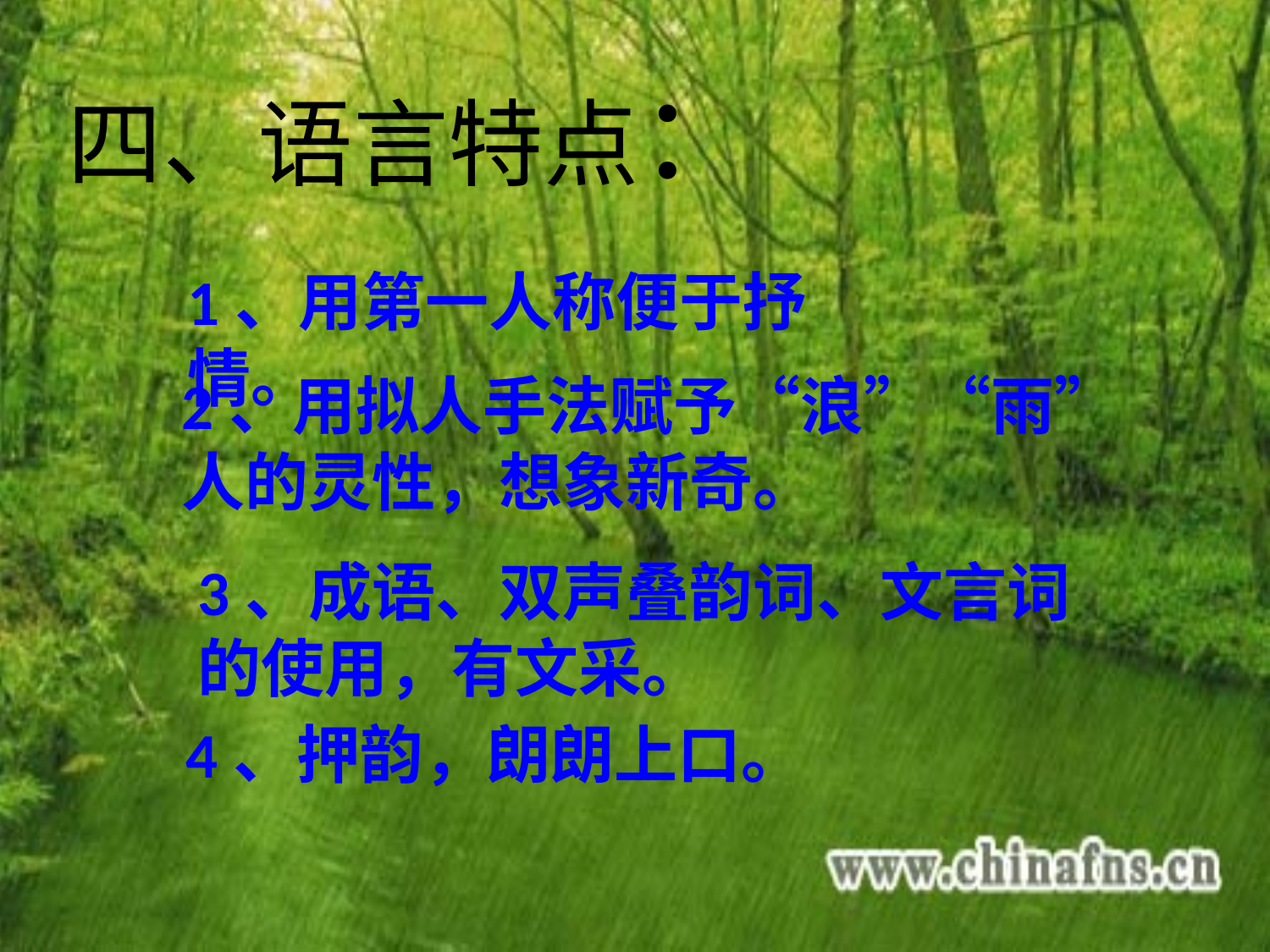

四、语言特点：
1、用第一人称便于抒情。
2、用拟人手法赋予“浪”“雨”人的灵性，想象新奇。
3、成语、双声叠韵词、文言词的使用，有文采。
4、押韵，朗朗上口。